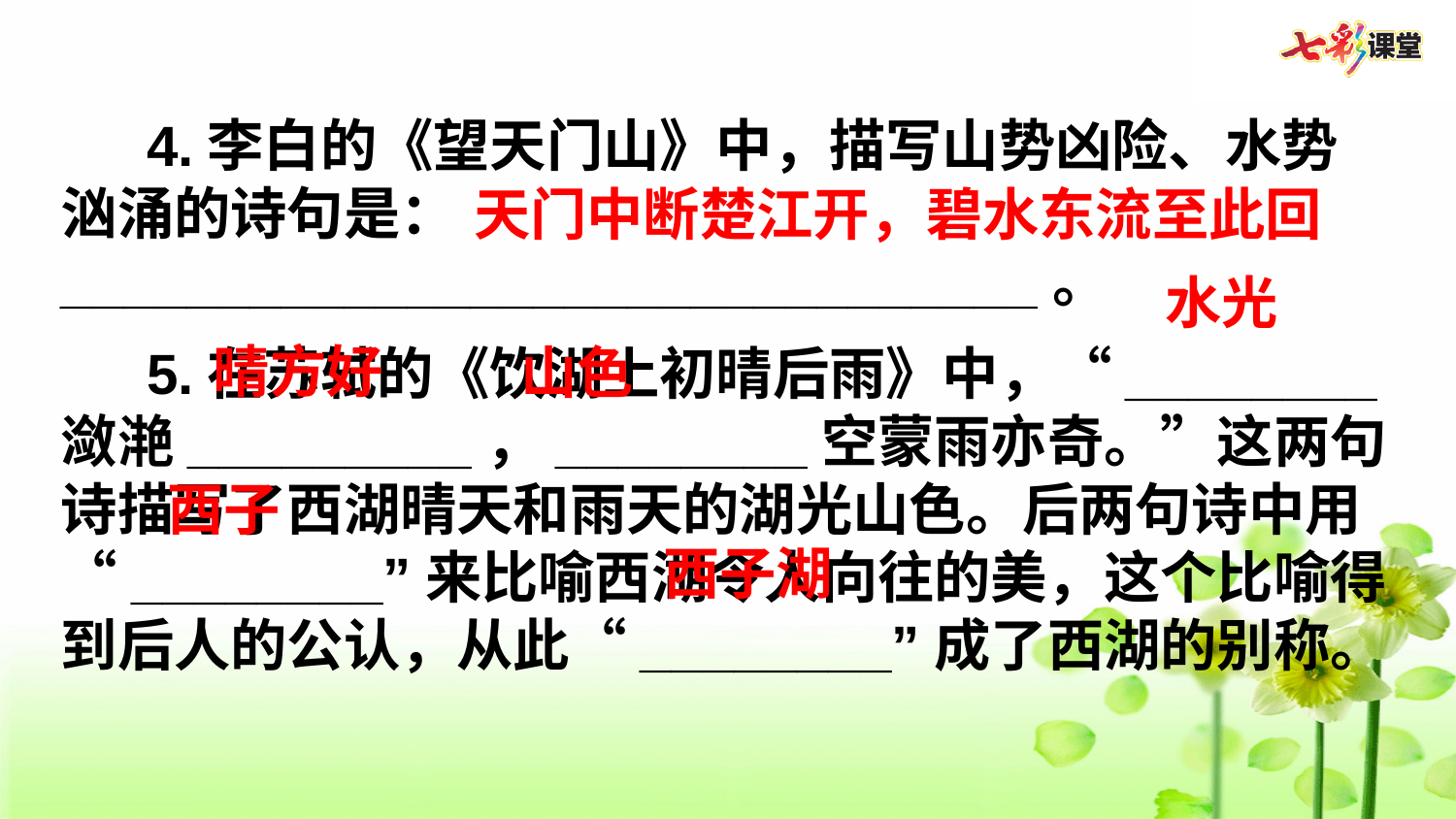

4.李白的《望天门山》中，描写山势凶险、水势汹涌的诗句是：_______________________________。
5.在苏轼的《饮湖上初晴后雨》中，“________潋滟_________，________空蒙雨亦奇。”这两句诗描写了西湖晴天和雨天的湖光山色。后两句诗中用“________”来比喻西湖令人向往的美，这个比喻得到后人的公认，从此“________”成了西湖的别称。
天门中断楚江开，碧水东流至此回
水光
晴方好
山色
西子
西子湖